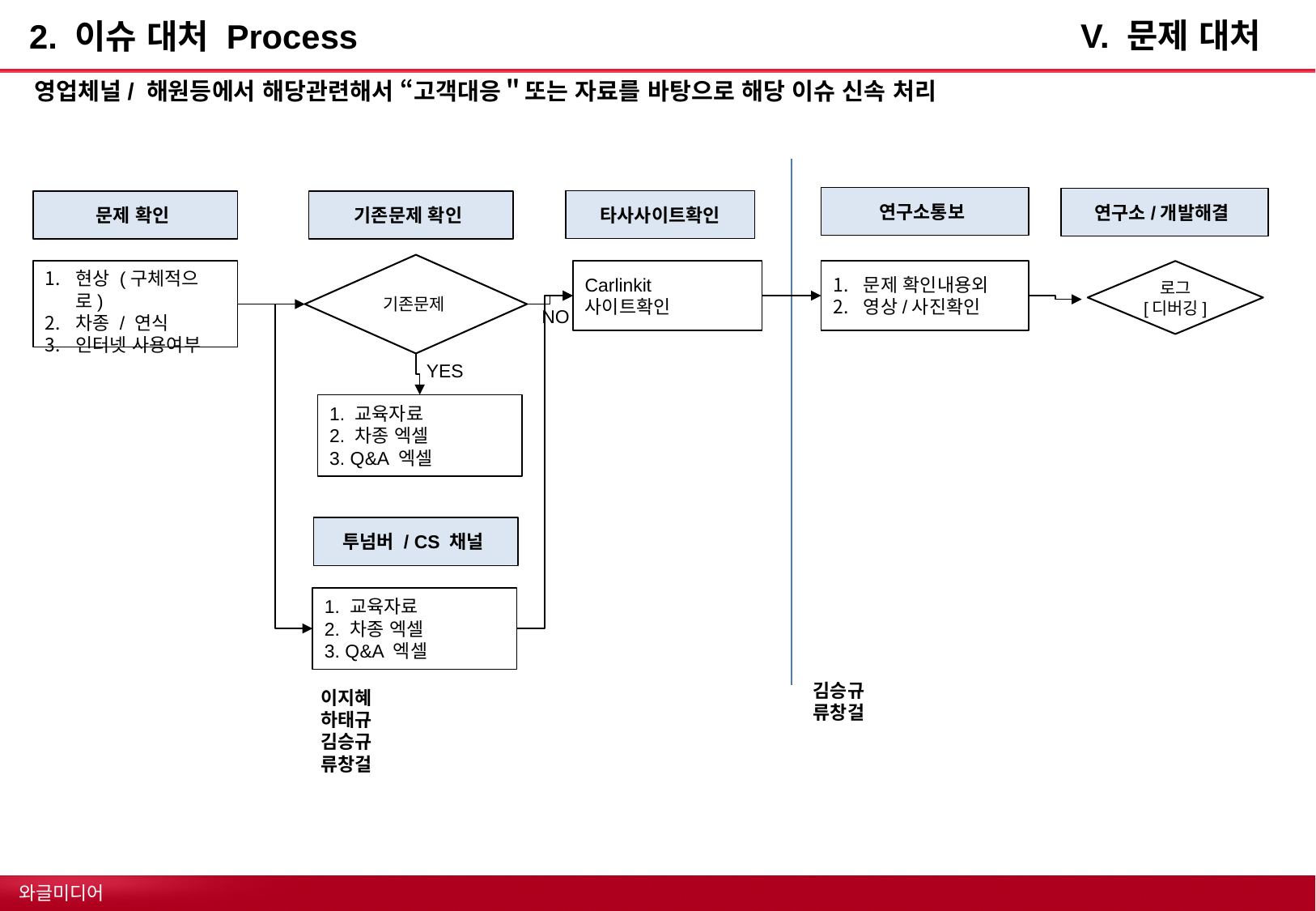

V. 문제 대처
# 2. 이슈 대처 Process

영업체널/ 해원등에서 해당관련해서 “고객대응＂또는 자료를 바탕으로 해당 이슈 신속 처리
연구소통보
연구소/개발해결
타사사이트확인
문제 확인
기존문제 확인
기존문제
현상 (구체적으로)
차종 / 연식
인터넷 사용여부
Carlinkit
사이트확인
문제 확인내용외
영상/사진확인
로그
[디버깅]
NO
YES
1. 교육자료
2. 차종 엑셀
3. Q&A 엑셀
투넘버 / CS 채널
1. 교육자료
2. 차종 엑셀
3. Q&A 엑셀
김승규
류창걸
이지혜
하태규
김승규
류창걸